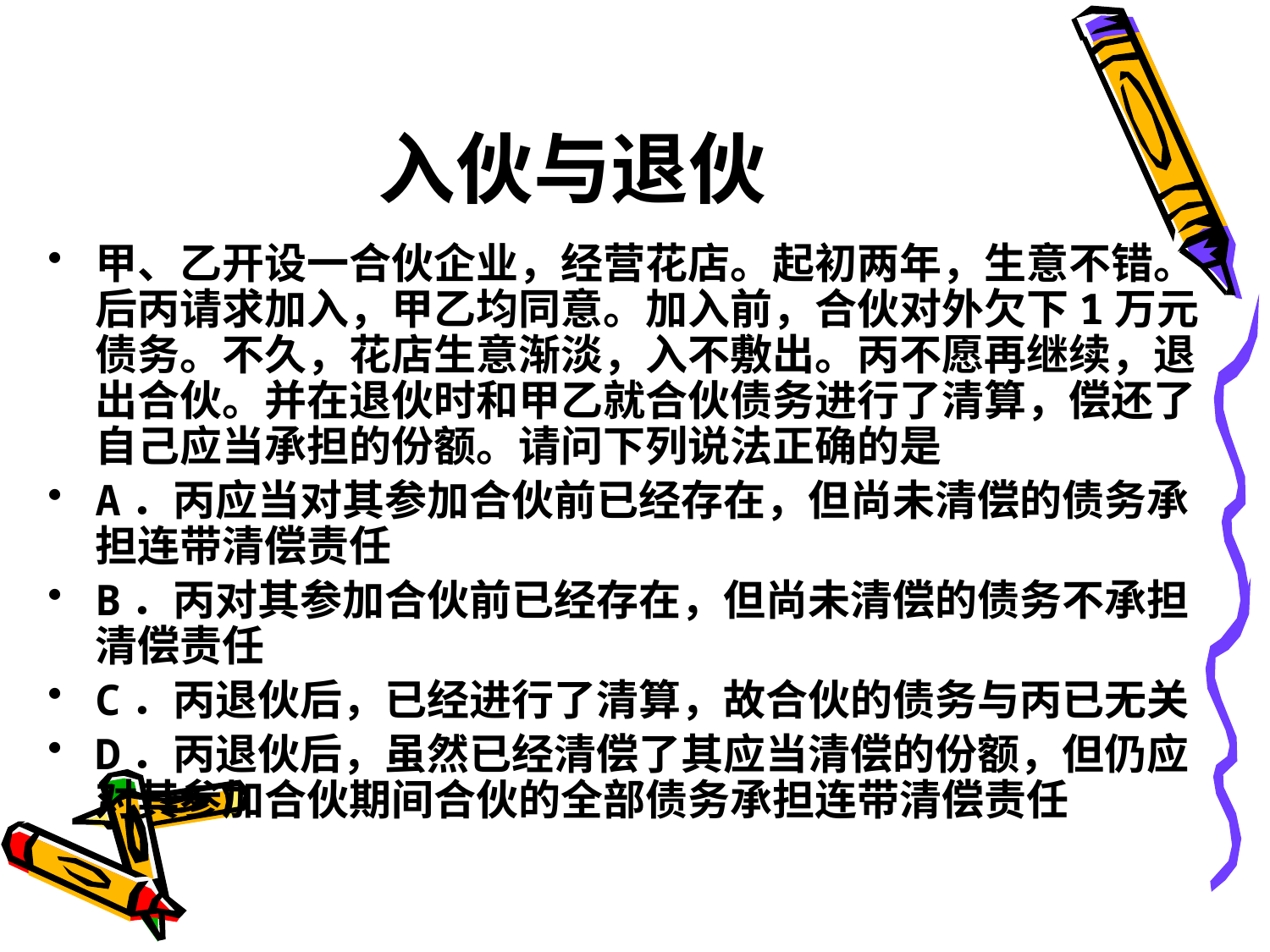

# 入伙与退伙
甲、乙开设一合伙企业，经营花店。起初两年，生意不错。后丙请求加入，甲乙均同意。加入前，合伙对外欠下1万元债务。不久，花店生意渐淡，入不敷出。丙不愿再继续，退出合伙。并在退伙时和甲乙就合伙债务进行了清算，偿还了自己应当承担的份额。请问下列说法正确的是
A．丙应当对其参加合伙前已经存在，但尚未清偿的债务承担连带清偿责任
B．丙对其参加合伙前已经存在，但尚未清偿的债务不承担清偿责任
C．丙退伙后，已经进行了清算，故合伙的债务与丙已无关
D．丙退伙后，虽然已经清偿了其应当清偿的份额，但仍应对其参加合伙期间合伙的全部债务承担连带清偿责任